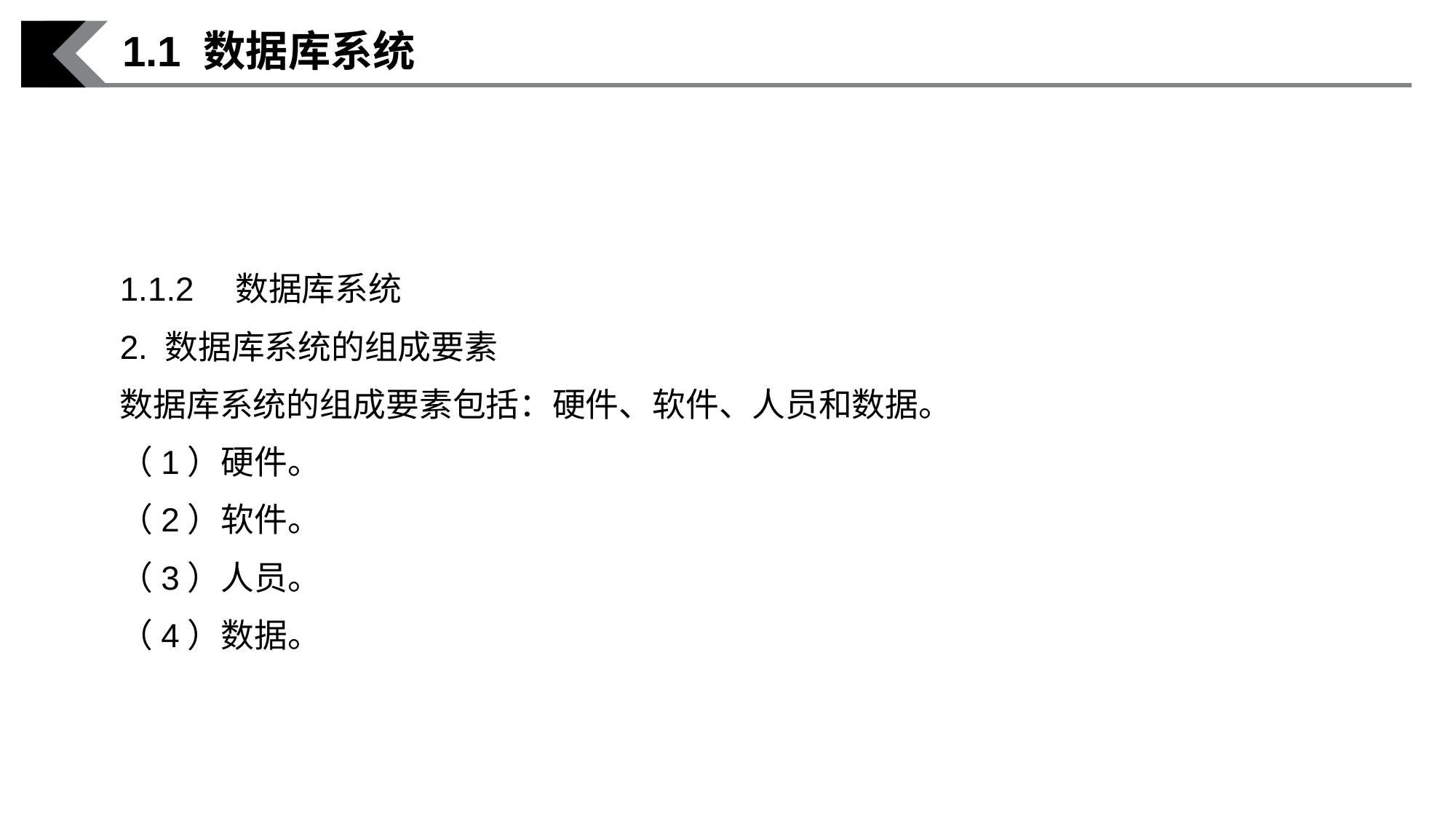

1.1 数据库系统
1.1.2　数据库系统
2. 数据库系统的组成要素
数据库系统的组成要素包括：硬件、软件、人员和数据。
（1）硬件。
（2）软件。
（3）人员。
（4）数据。